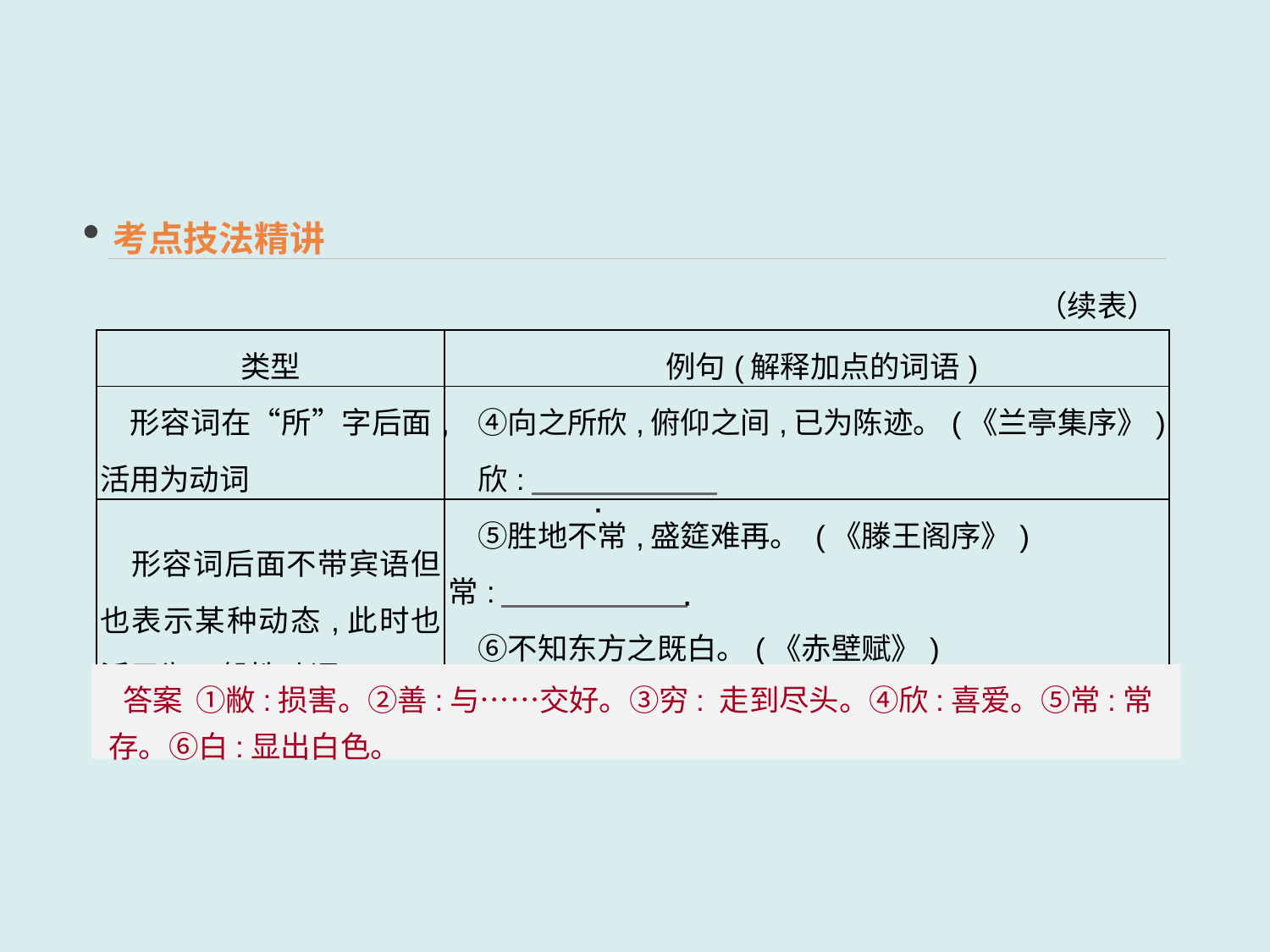

考点技法精讲

（续表）
| 类型 | 例句(解释加点的词语) |
| --- | --- |
| 形容词在“所”字后面,活用为动词 | ④向之所欣,俯仰之间,已为陈迹。(《兰亭集序》) 　欣: |
| 形容词后面不带宾语但也表示某种动态,此时也活用为一般性动词 | ⑤胜地不常,盛筵难再。 (《滕王阁序》) 　 常:　　　　　　  　⑥不知东方之既白。(《赤壁赋》)　 白: |
  ·
  ·
 ·

 答案  ①敝:损害。②善:与……交好。③穷: 走到尽头。④欣:喜爱。⑤常:常存。⑥白:显出白色。